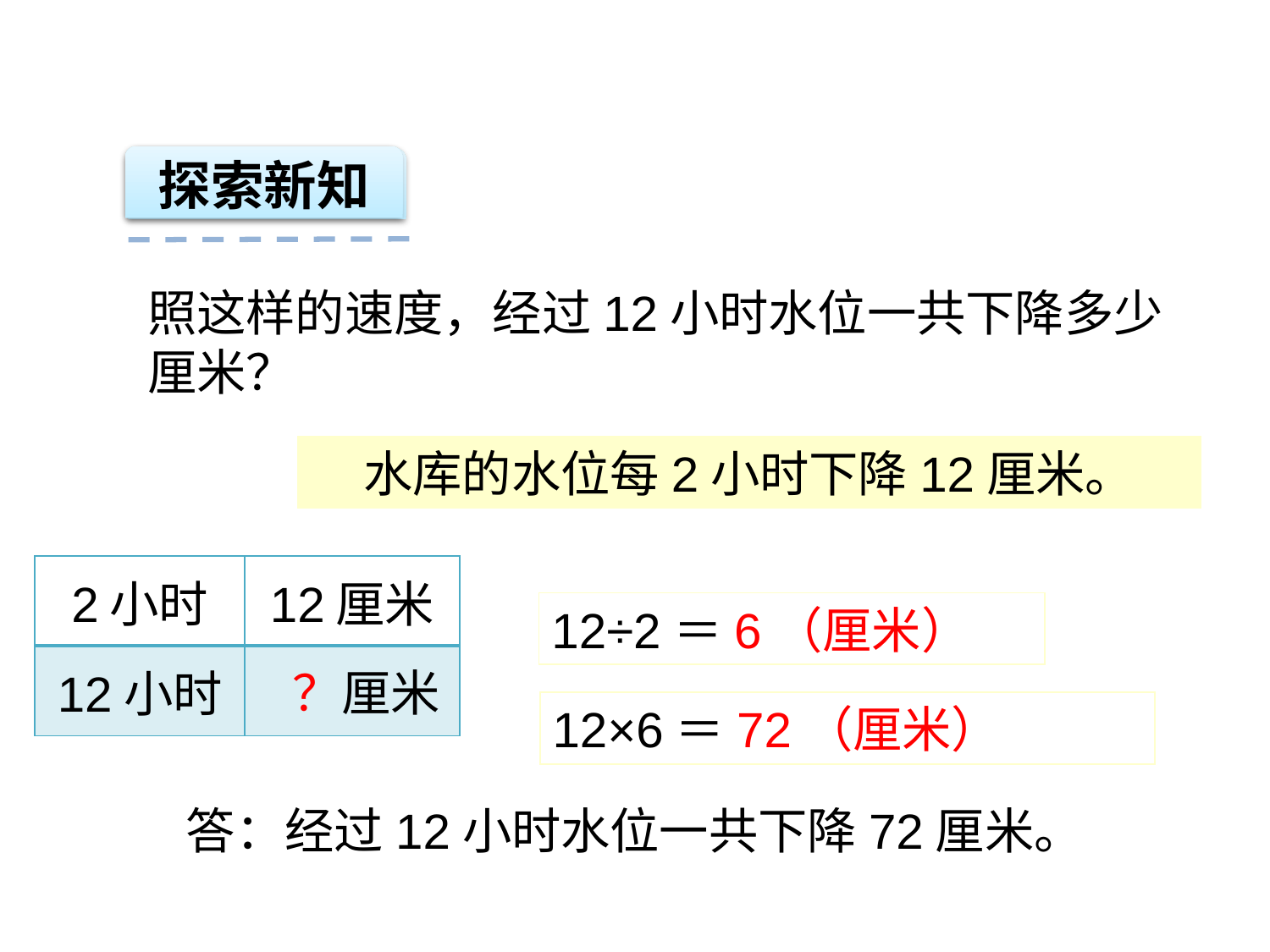

探索新知

照这样的速度，经过12小时水位一共下降多少厘米？
水库的水位每2小时下降12厘米。
| 2小时 | 12厘米 |
| --- | --- |
| 12小时 |  |
12÷2＝6（厘米）
 ？厘米
12×6＝72（厘米）
答：经过12小时水位一共下降72厘米。